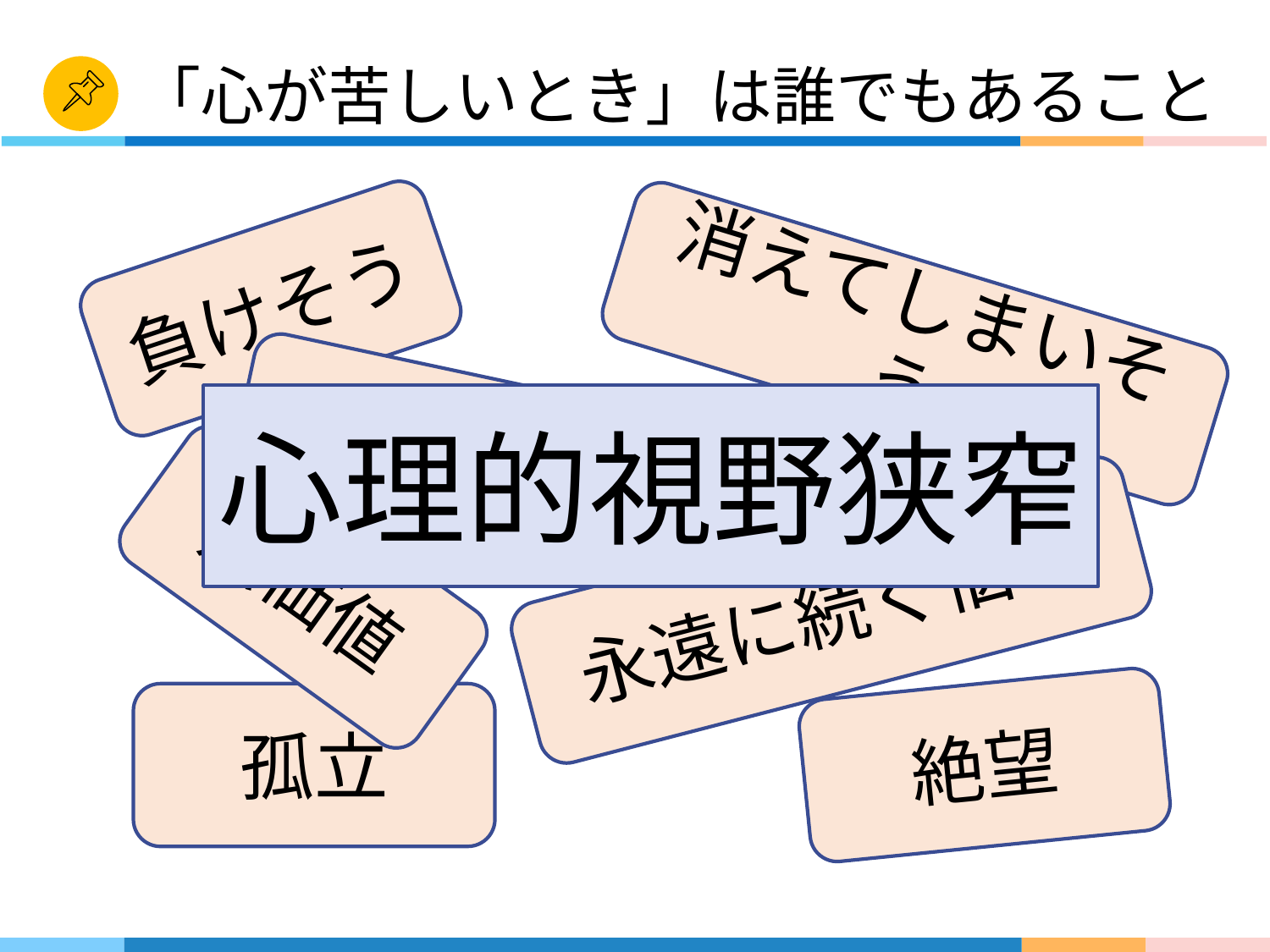

「心が苦しいとき」は誰でもあること
負けそう
消えてしまいそう
泣きそう
心理的視野狭窄
不安
無価値
永遠に続く悩み
孤立
絶望